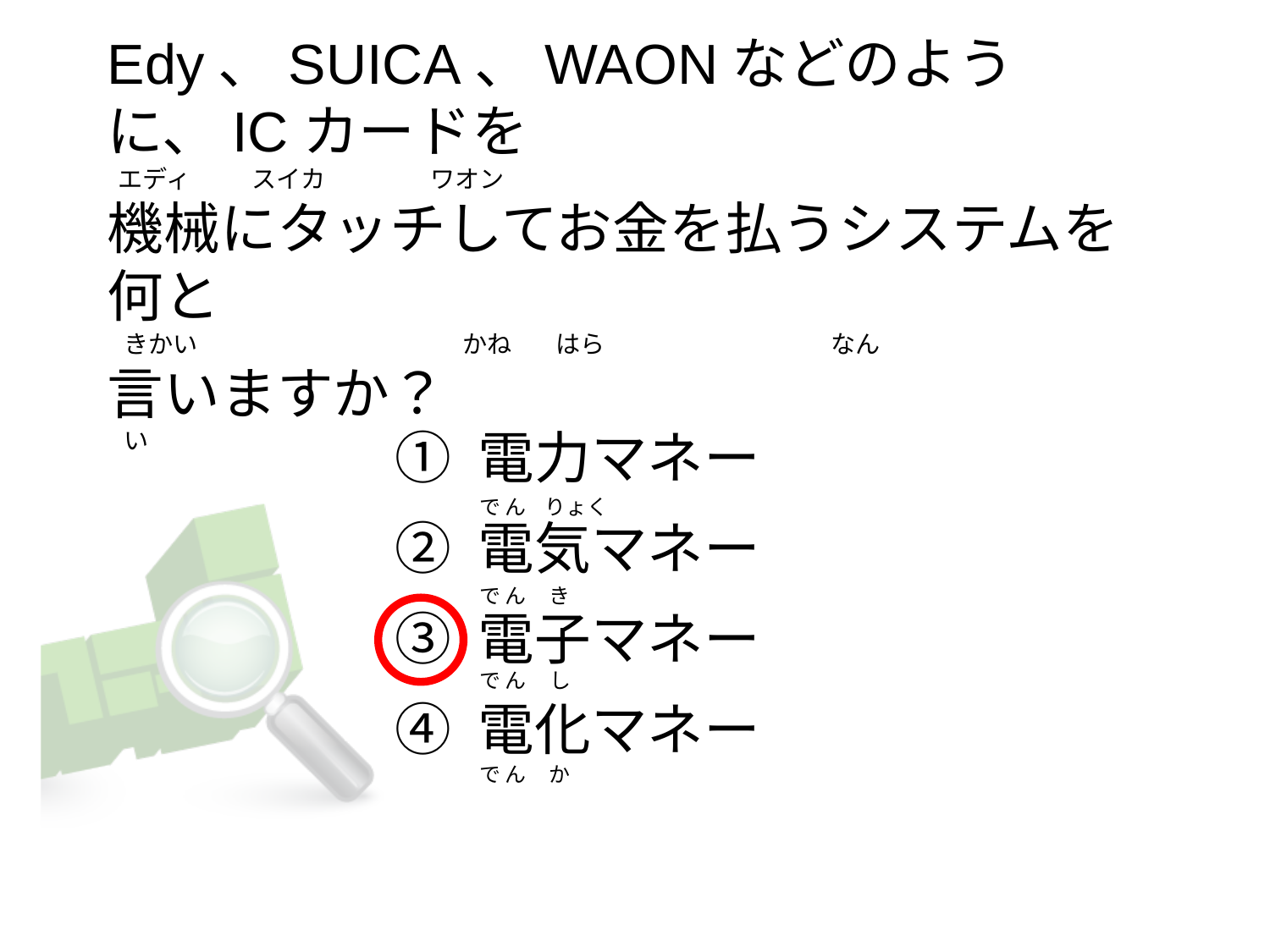

# Edy、SUICA、WAONなどのように、ICカードを   エディ           スイカ                   ワオン 機械にタッチしてお金を払うシステムを何と    きかい                                                かね        はら                                         なん 言いますか？    い
① 電力マネー
② 電気マネー
③ 電子マネー
④ 電化マネー
で ん    りょく
で ん     き

で ん     し
で ん     か